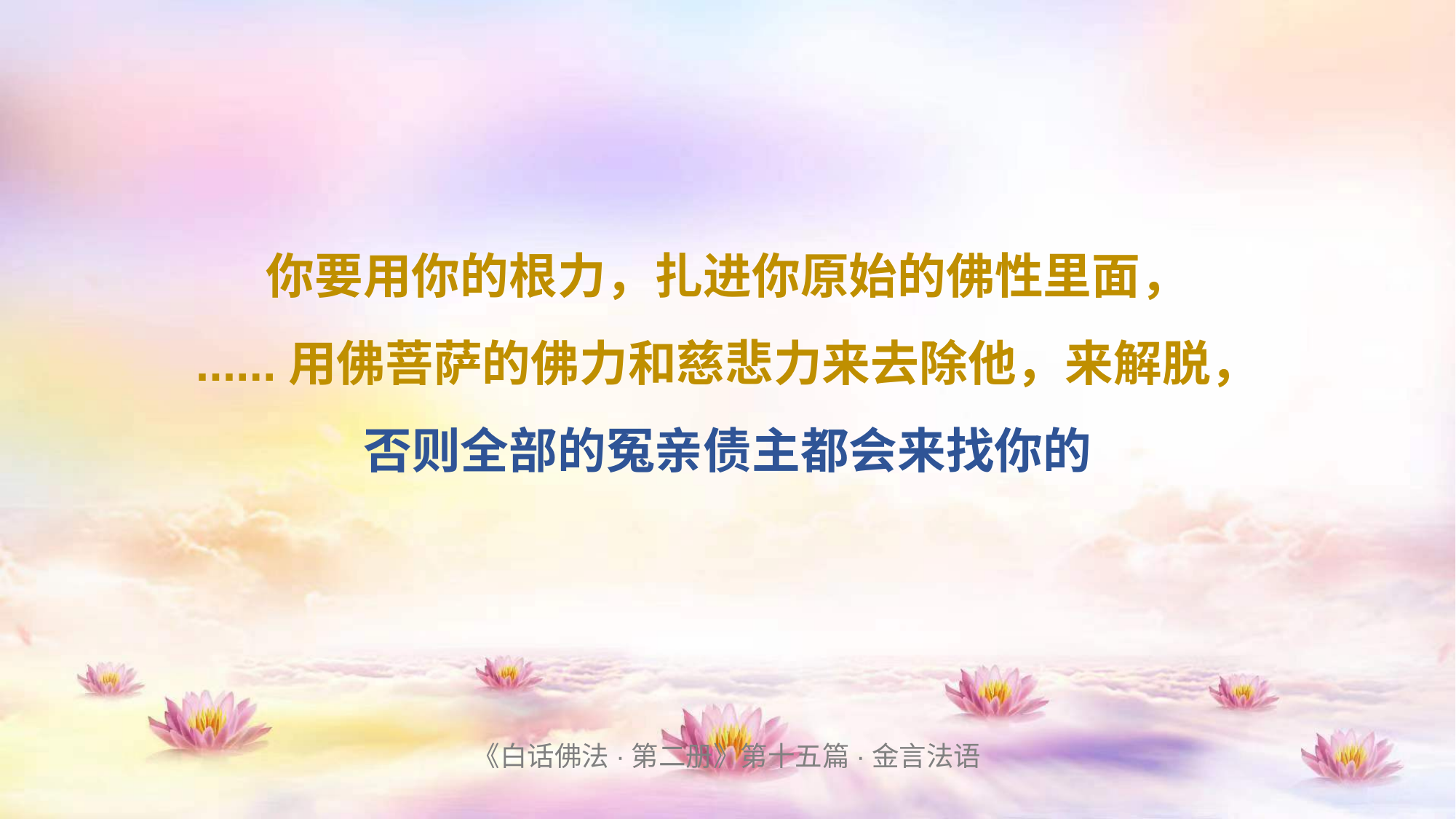

# 你要用你的根力，扎进你原始的佛性里面， ......用佛菩萨的佛力和慈悲力来去除他，来解脱， 否则全部的冤亲债主都会来找你的
《白话佛法·第二册》第十五篇·金言法语